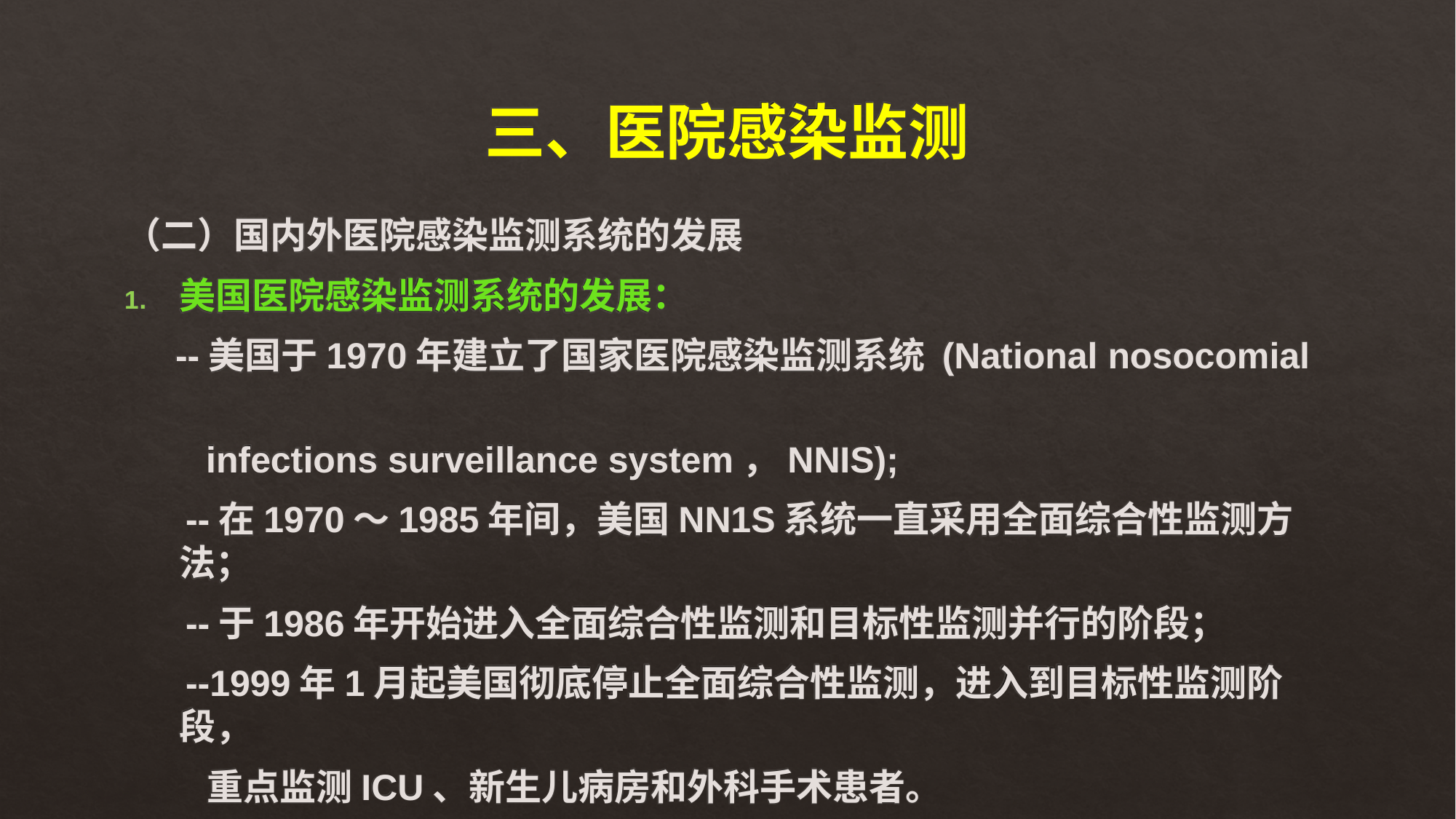

# 三、医院感染监测
（二）国内外医院感染监测系统的发展
美国医院感染监测系统的发展：
     --美国于1970年建立了国家医院感染监测系统 (National nosocomial
        infections surveillance system，NNIS);
      --在1970～1985年间，美国NN1S系统一直采用全面综合性监测方法；
      --于1986年开始进入全面综合性监测和目标性监测并行的阶段；
      --1999年1月起美国彻底停止全面综合性监测，进入到目标性监测阶段，
         重点监测ICU、新生儿病房和外科手术患者。